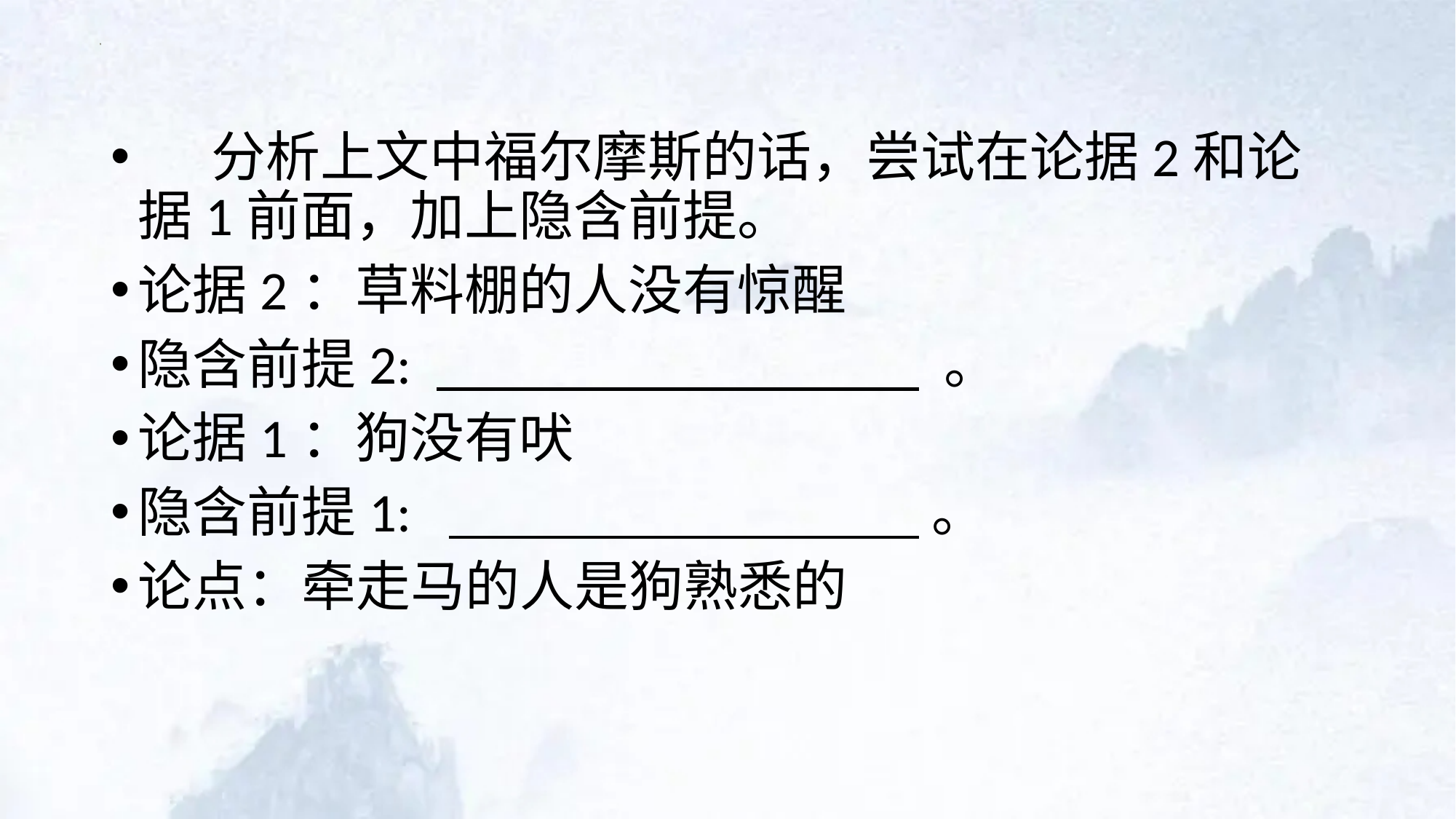

分析上文中福尔摩斯的话，尝试在论据2和论据1前面，加上隐含前提。
论据2：草料棚的人没有惊醒
隐含前提2:                                          。
论据1：狗没有吠
隐含前提1:                                         。
论点：牵走马的人是狗熟悉的